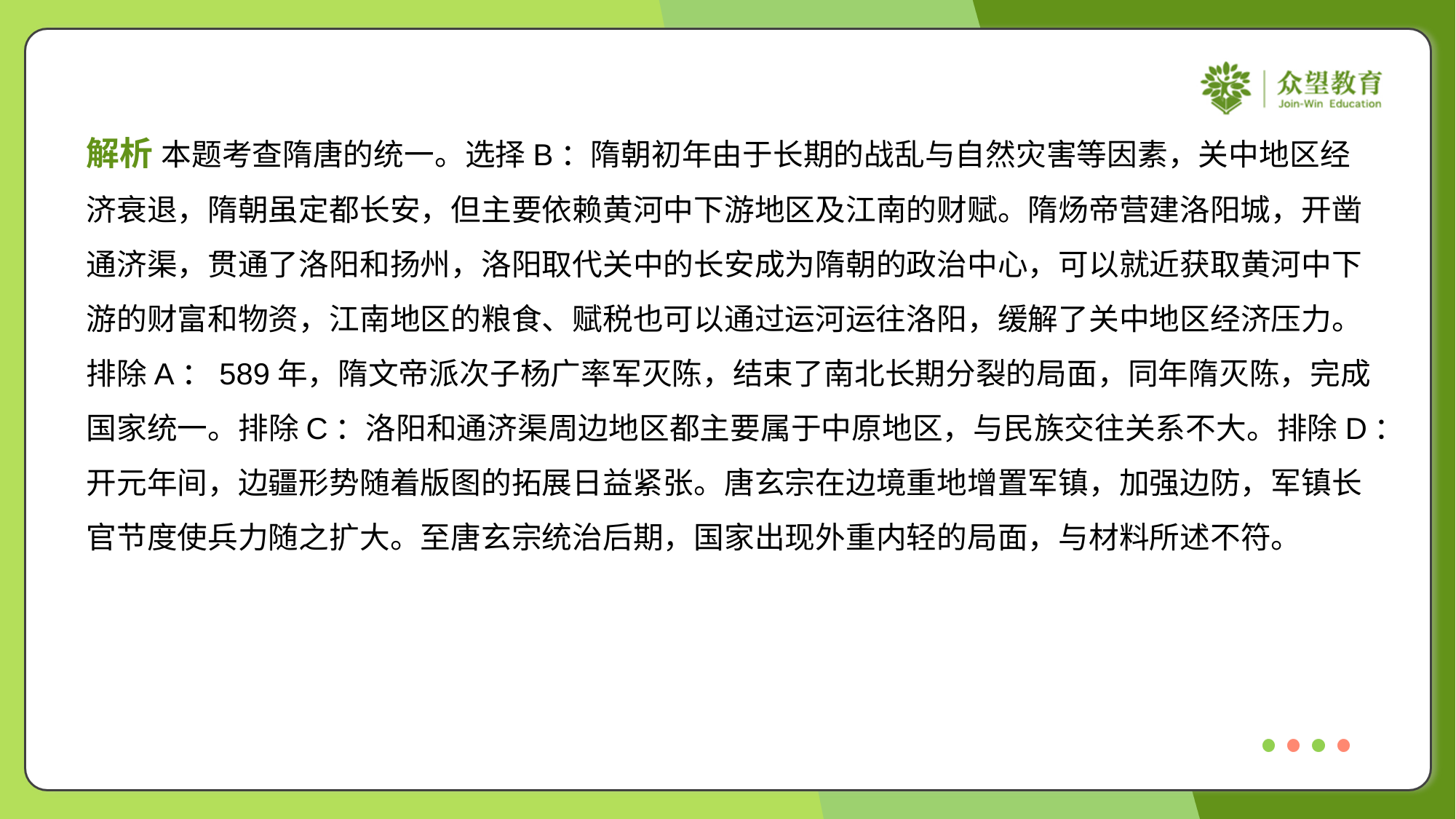

解析 本题考查隋唐的统一。选择B：隋朝初年由于长期的战乱与自然灾害等因素，关中地区经
济衰退，隋朝虽定都长安，但主要依赖黄河中下游地区及江南的财赋。隋炀帝营建洛阳城，开凿
通济渠，贯通了洛阳和扬州，洛阳取代关中的长安成为隋朝的政治中心，可以就近获取黄河中下
游的财富和物资，江南地区的粮食、赋税也可以通过运河运往洛阳，缓解了关中地区经济压力。
排除A：589年，隋文帝派次子杨广率军灭陈，结束了南北长期分裂的局面，同年隋灭陈，完成
国家统一。排除C：洛阳和通济渠周边地区都主要属于中原地区，与民族交往关系不大。排除D：
开元年间，边疆形势随着版图的拓展日益紧张。唐玄宗在边境重地增置军镇，加强边防，军镇长
官节度使兵力随之扩大。至唐玄宗统治后期，国家出现外重内轻的局面，与材料所述不符。